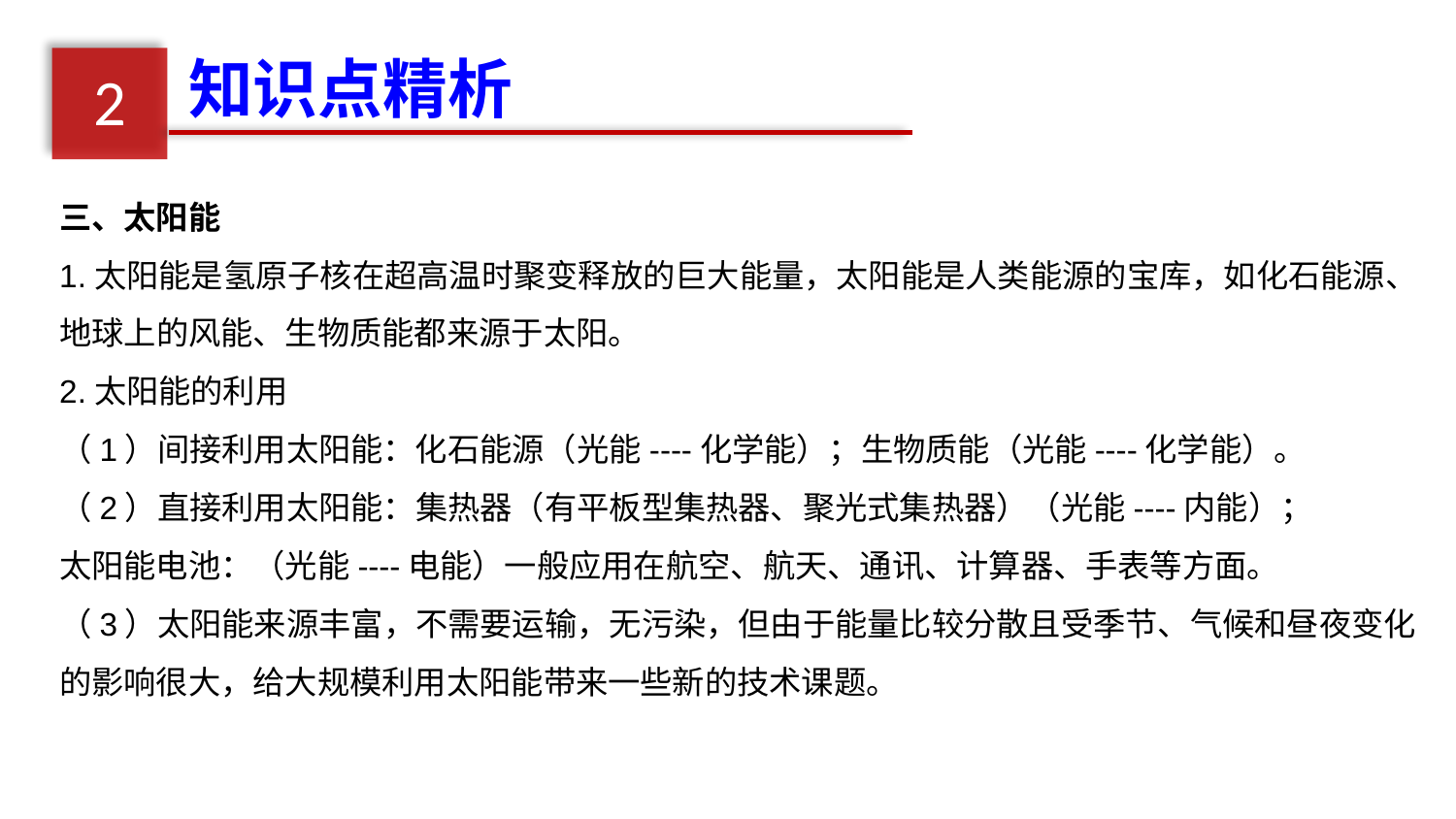

知识点精析

2
三、太阳能
1.太阳能是氢原子核在超高温时聚变释放的巨大能量，太阳能是人类能源的宝库，如化石能源、地球上的风能、生物质能都来源于太阳。
2.太阳能的利用
（1）间接利用太阳能：化石能源（光能----化学能）；生物质能（光能----化学能）。
（2）直接利用太阳能：集热器（有平板型集热器、聚光式集热器）（光能----内能）；
太阳能电池：（光能----电能）一般应用在航空、航天、通讯、计算器、手表等方面。
（3）太阳能来源丰富，不需要运输，无污染，但由于能量比较分散且受季节、气候和昼夜变化的影响很大，给大规模利用太阳能带来一些新的技术课题。